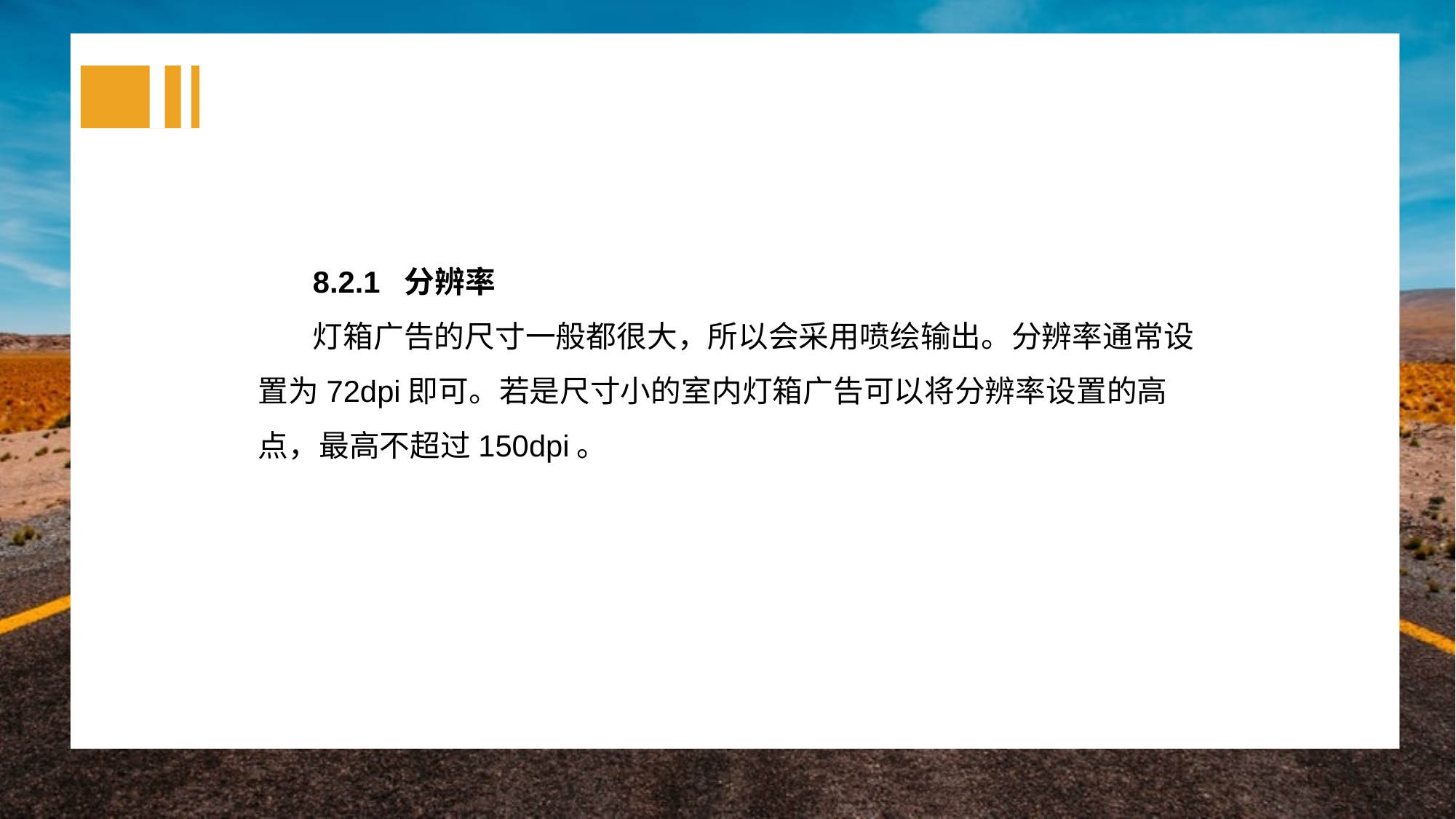

8.2.1  分辨率
灯箱广告的尺寸一般都很大，所以会采用喷绘输出。分辨率通常设置为72dpi即可。若是尺寸小的室内灯箱广告可以将分辨率设置的高点，最高不超过150dpi。